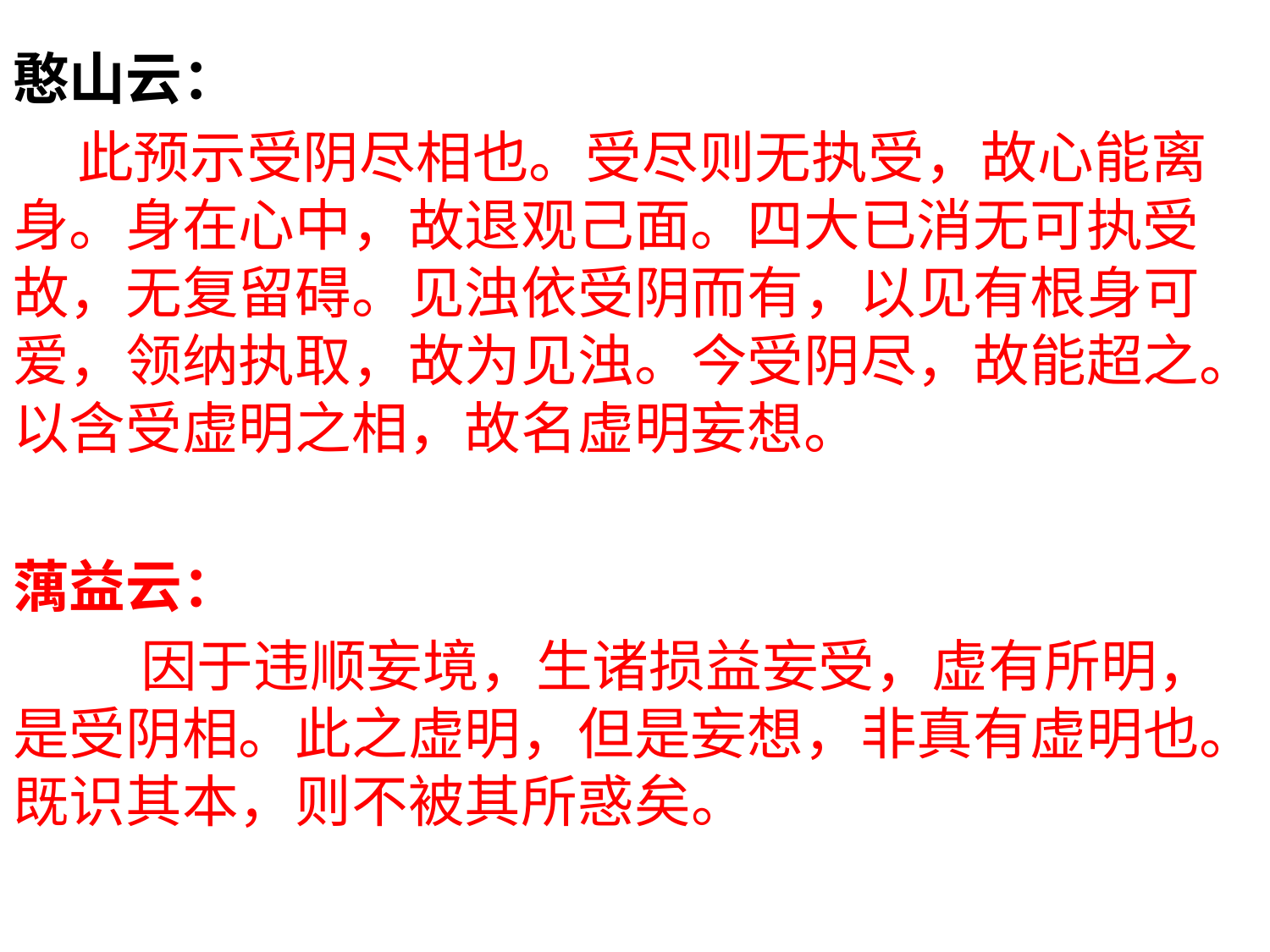

憨山云：
    此预示受阴尽相也。受尽则无执受，故心能离身。身在心中，故退观己面。四大已消无可执受故，无复留碍。见浊依受阴而有，以见有根身可爱，领纳执取，故为见浊。今受阴尽，故能超之。以含受虚明之相，故名虚明妄想。

蕅益云：
         因于违顺妄境，生诸损益妄受，虚有所明，是受阴相。此之虚明，但是妄想，非真有虚明也。既识其本，则不被其所惑矣。